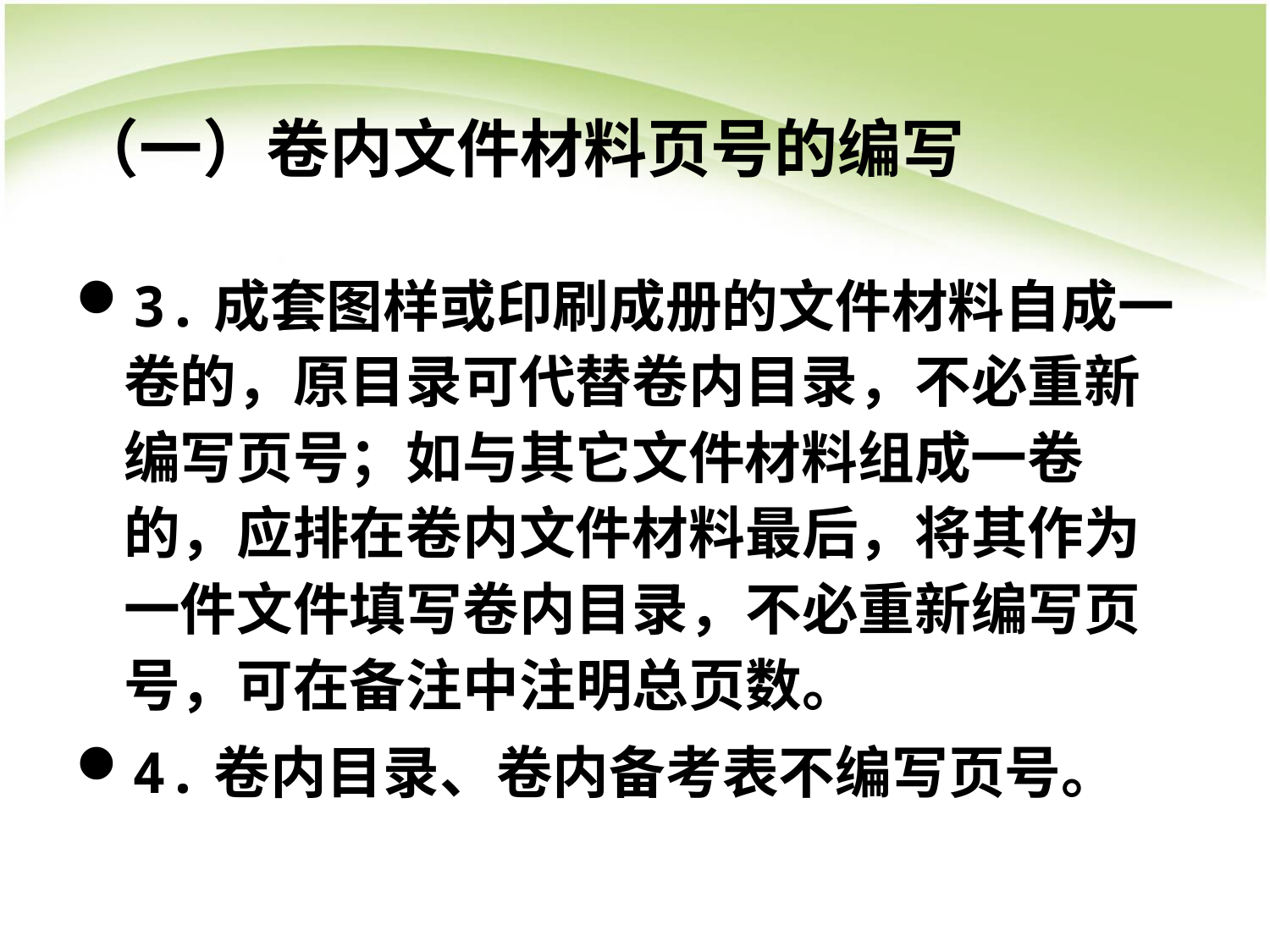

# （一）卷内文件材料页号的编写
3.成套图样或印刷成册的文件材料自成一卷的，原目录可代替卷内目录，不必重新编写页号；如与其它文件材料组成一卷的，应排在卷内文件材料最后，将其作为一件文件填写卷内目录，不必重新编写页号，可在备注中注明总页数。
4.卷内目录、卷内备考表不编写页号。